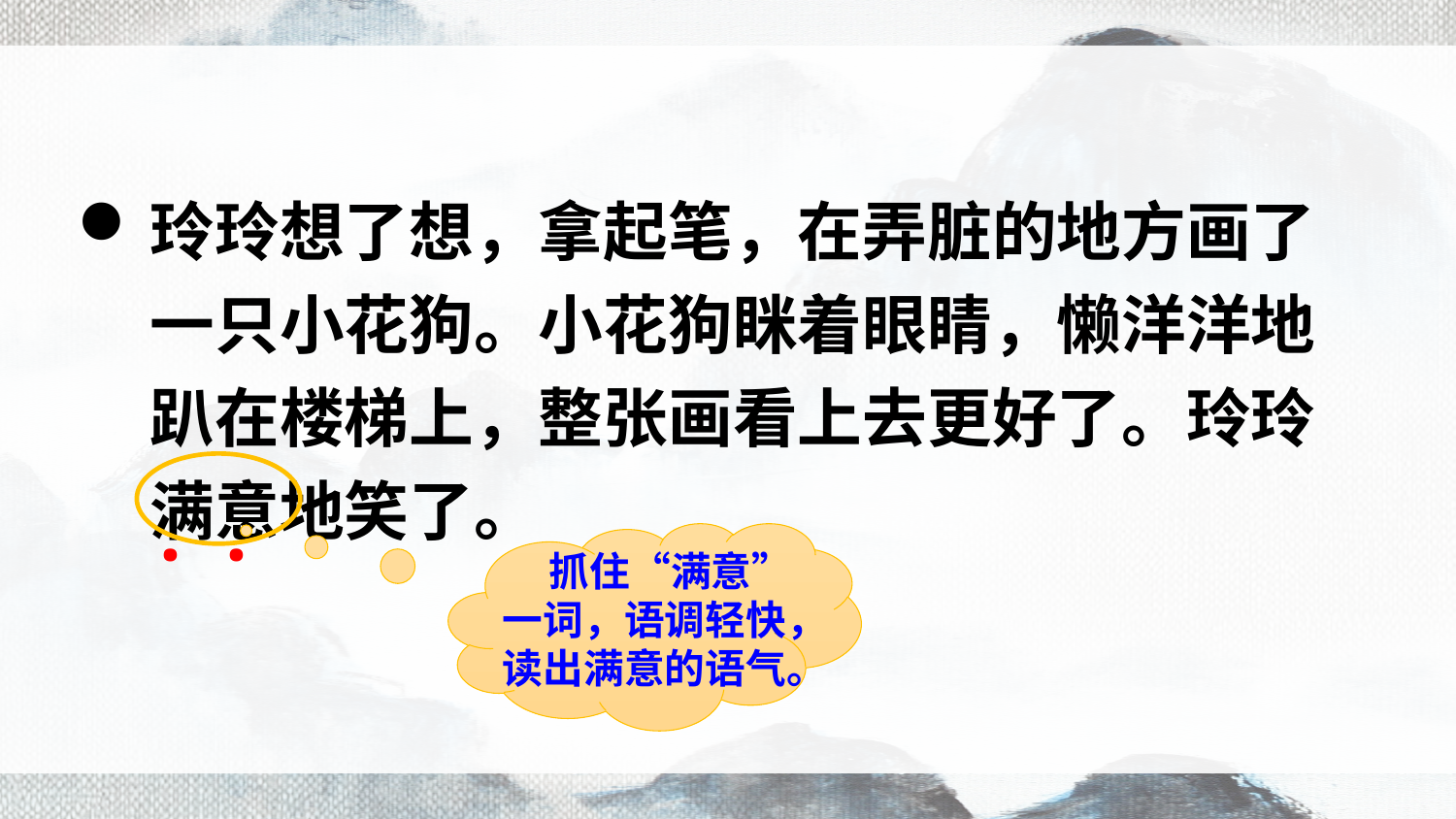

玲玲想了想，拿起笔，在弄脏的地方画了一只小花狗。小花狗眯着眼睛，懒洋洋地趴在楼梯上，整张画看上去更好了。玲玲满意地笑了。

·
·

    抓住“满意”一词，语调轻快，读出满意的语气。